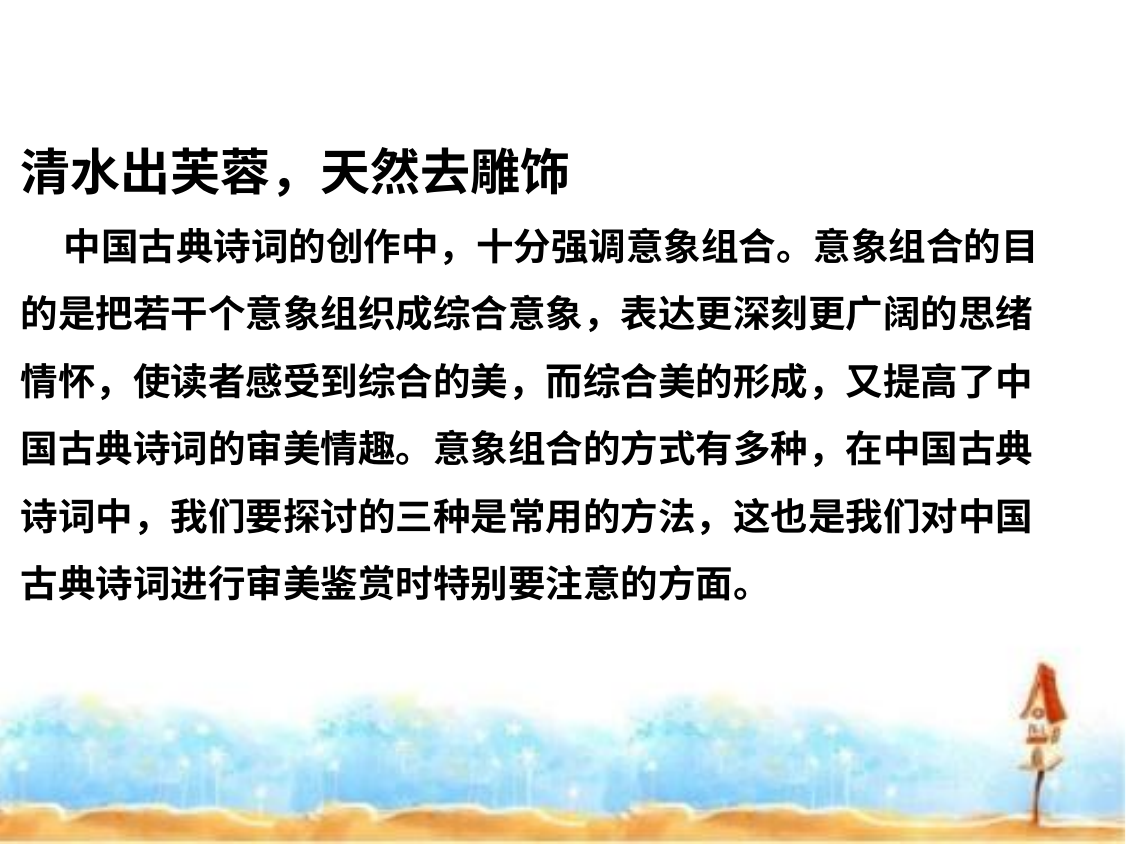

清水出芙蓉，天然去雕饰
    中国古典诗词的创作中，十分强调意象组合。意象组合的目的是把若干个意象组织成综合意象，表达更深刻更广阔的思绪情怀，使读者感受到综合的美，而综合美的形成，又提高了中国古典诗词的审美情趣。意象组合的方式有多种，在中国古典诗词中，我们要探讨的三种是常用的方法，这也是我们对中国古典诗词进行审美鉴赏时特别要注意的方面。